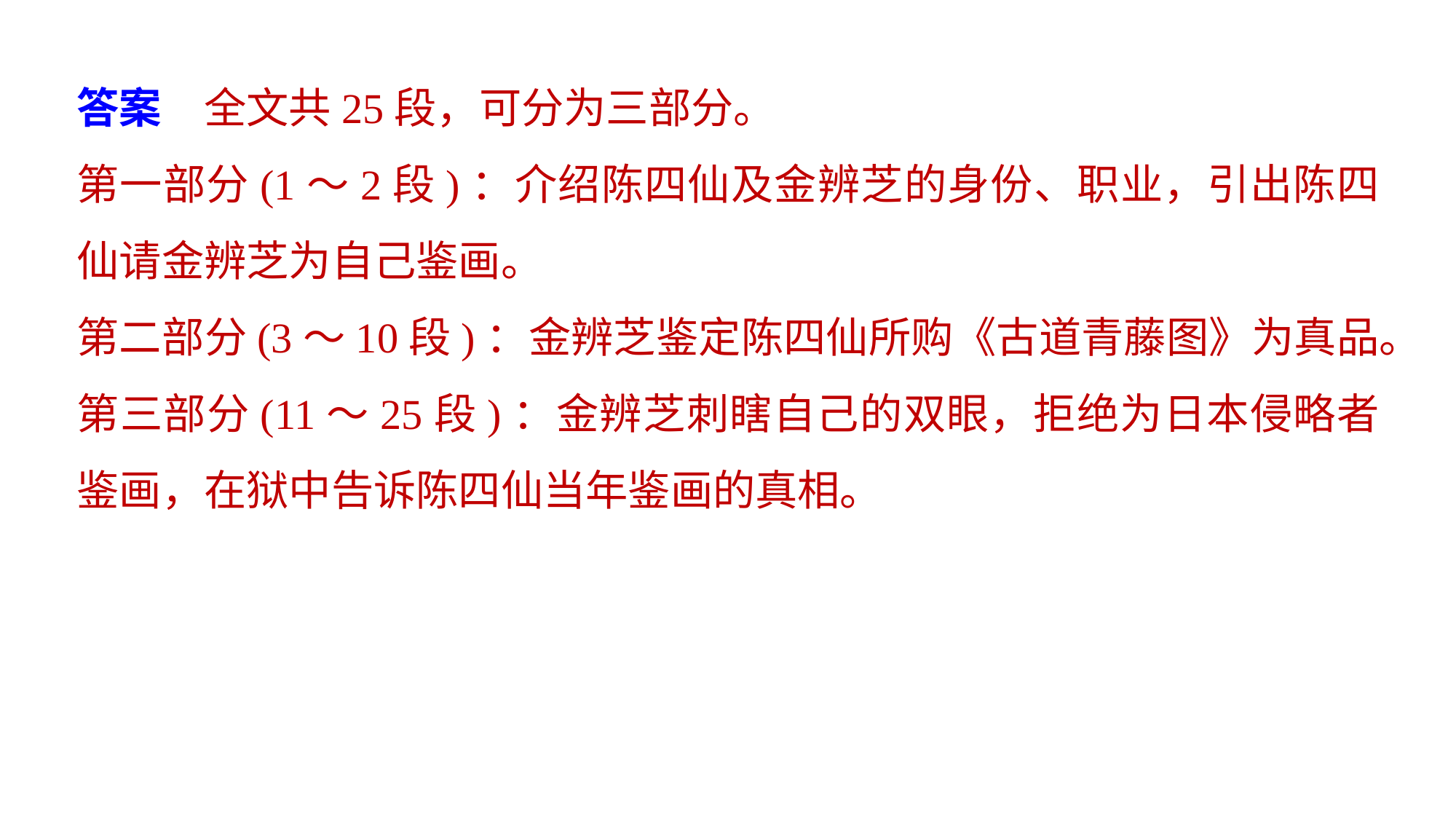

答案　全文共25段，可分为三部分。
第一部分(1～2段)：介绍陈四仙及金辨芝的身份、职业，引出陈四仙请金辨芝为自己鉴画。
第二部分(3～10段)：金辨芝鉴定陈四仙所购《古道青藤图》为真品。
第三部分(11～25段)：金辨芝刺瞎自己的双眼，拒绝为日本侵略者鉴画，在狱中告诉陈四仙当年鉴画的真相。